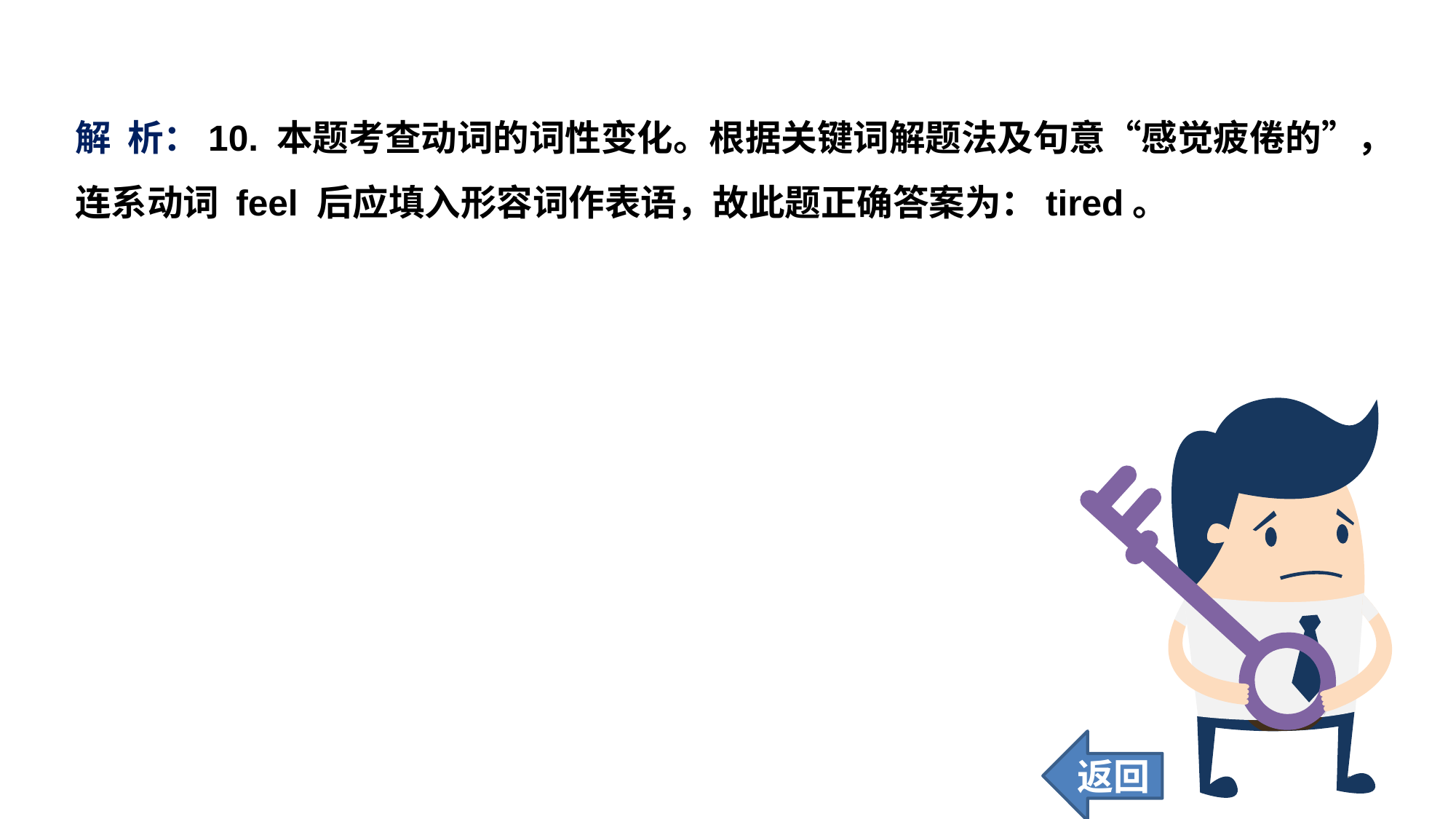

解  析：10. 本题考查动词的词性变化。根据关键词解题法及句意“感觉疲倦的”，连系动词 feel 后应填入形容词作表语，故此题正确答案为：tired。

返回
146